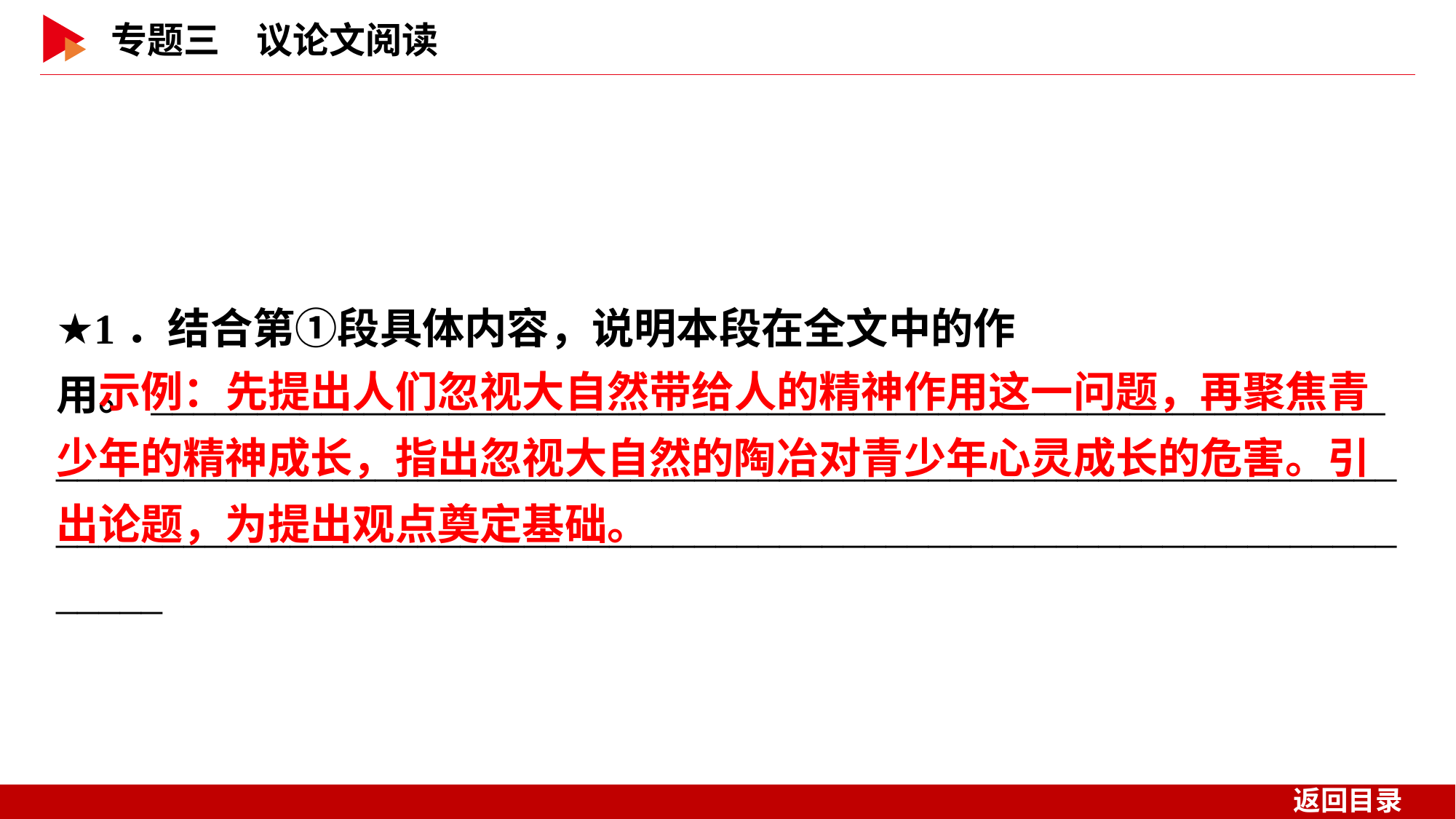

★1．结合第①段具体内容，说明本段在全文中的作用。_____________________________________________________________________________________________________________________________________________________________________________________________
　示例：先提出人们忽视大自然带给人的精神作用这一问题，再聚焦青少年的精神成长，指出忽视大自然的陶冶对青少年心灵成长的危害。引出论题，为提出观点奠定基础。